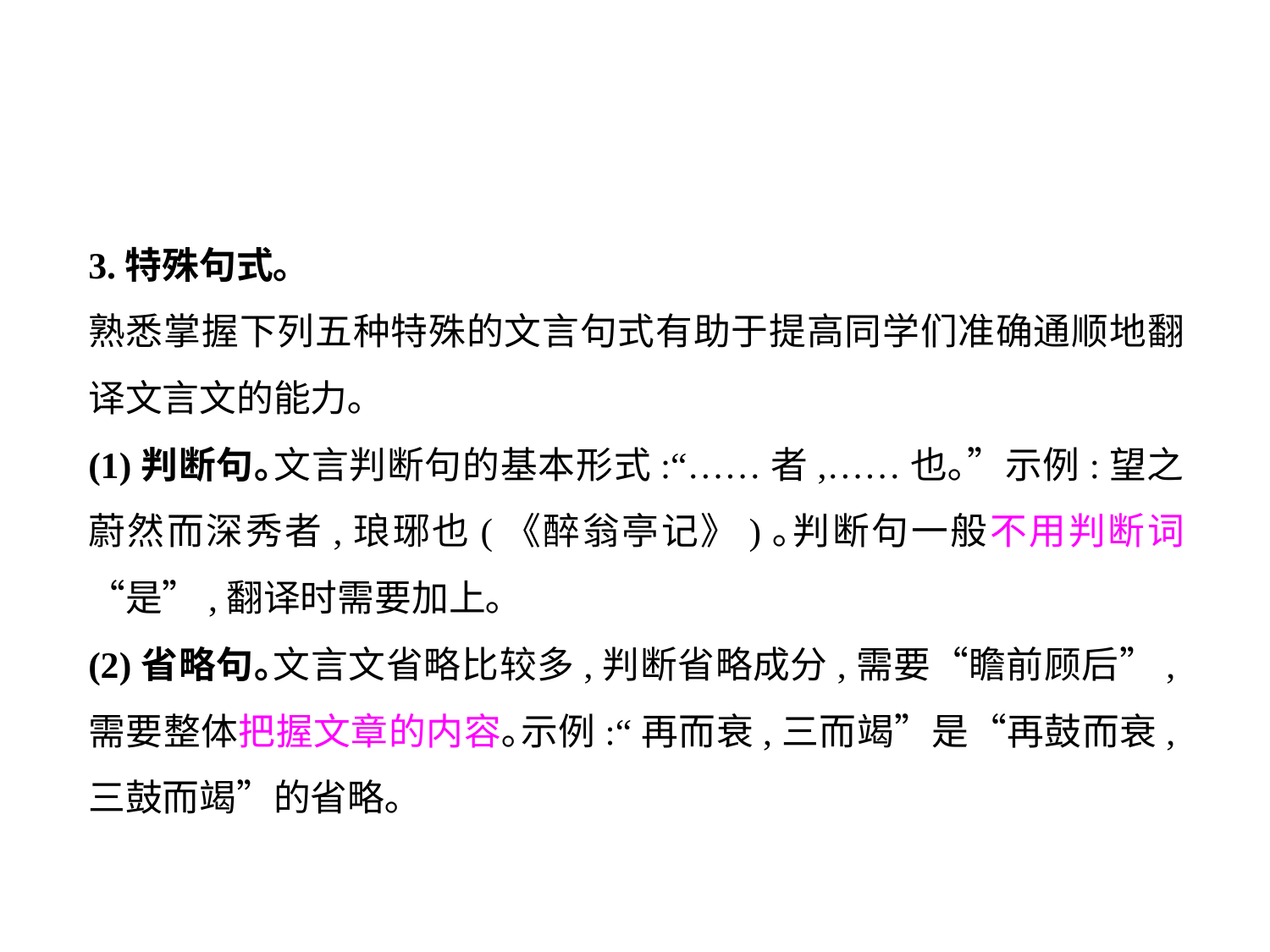

3.特殊句式｡
熟悉掌握下列五种特殊的文言句式有助于提高同学们准确通顺地翻译文言文的能力｡
(1)判断句｡文言判断句的基本形式:“……者,……也｡”示例:望之蔚然而深秀者,琅琊也(《醉翁亭记》)｡判断句一般不用判断词“是”,翻译时需要加上｡
(2)省略句｡文言文省略比较多,判断省略成分,需要“瞻前顾后”,需要整体把握文章的内容｡示例:“再而衰,三而竭”是“再鼓而衰,三鼓而竭”的省略｡